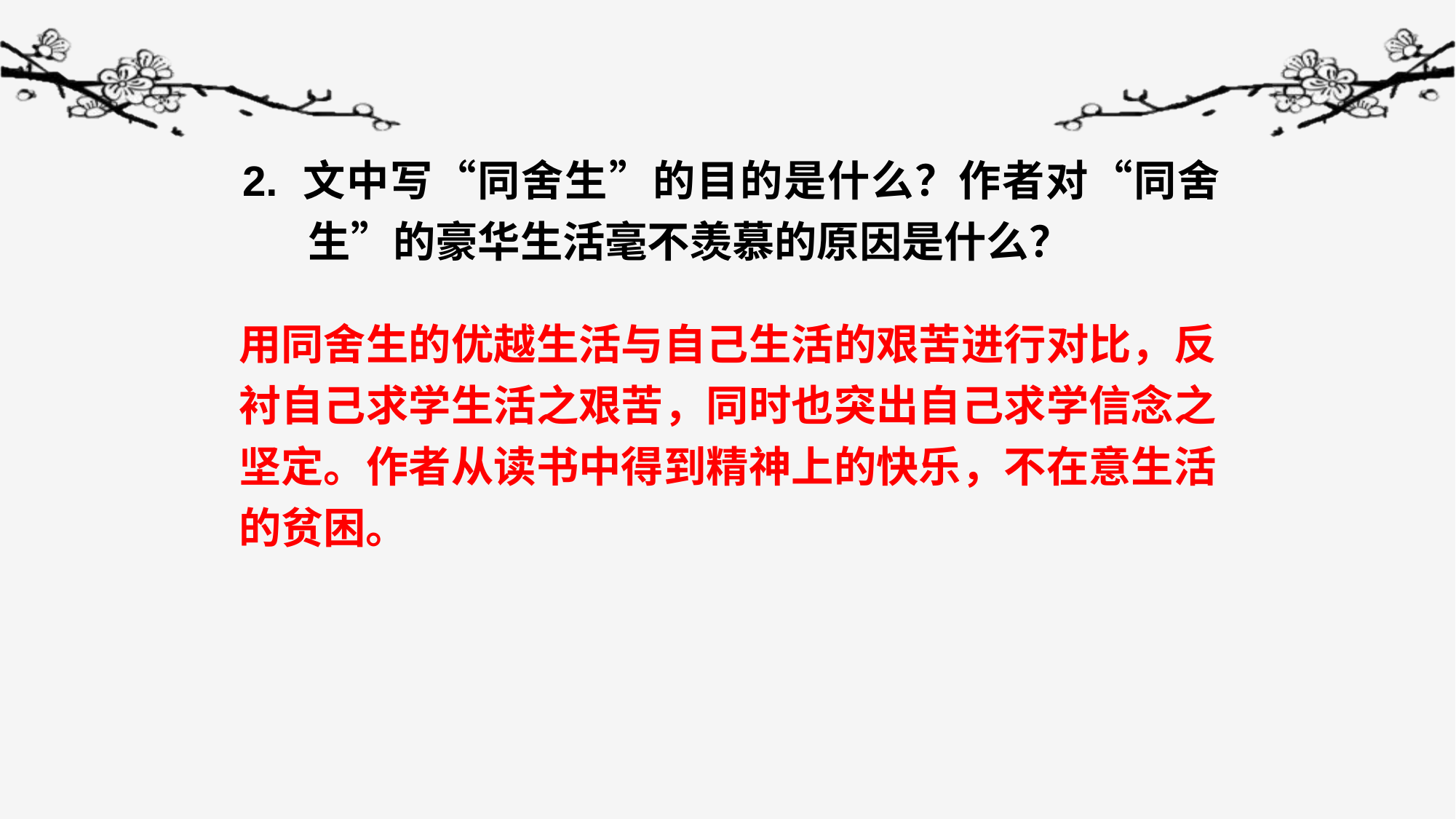

2. 文中写“同舍生”的目的是什么？作者对“同舍生”的豪华生活毫不羡慕的原因是什么？
用同舍生的优越生活与自己生活的艰苦进行对比，反衬自己求学生活之艰苦，同时也突出自己求学信念之坚定。作者从读书中得到精神上的快乐，不在意生活的贫困。